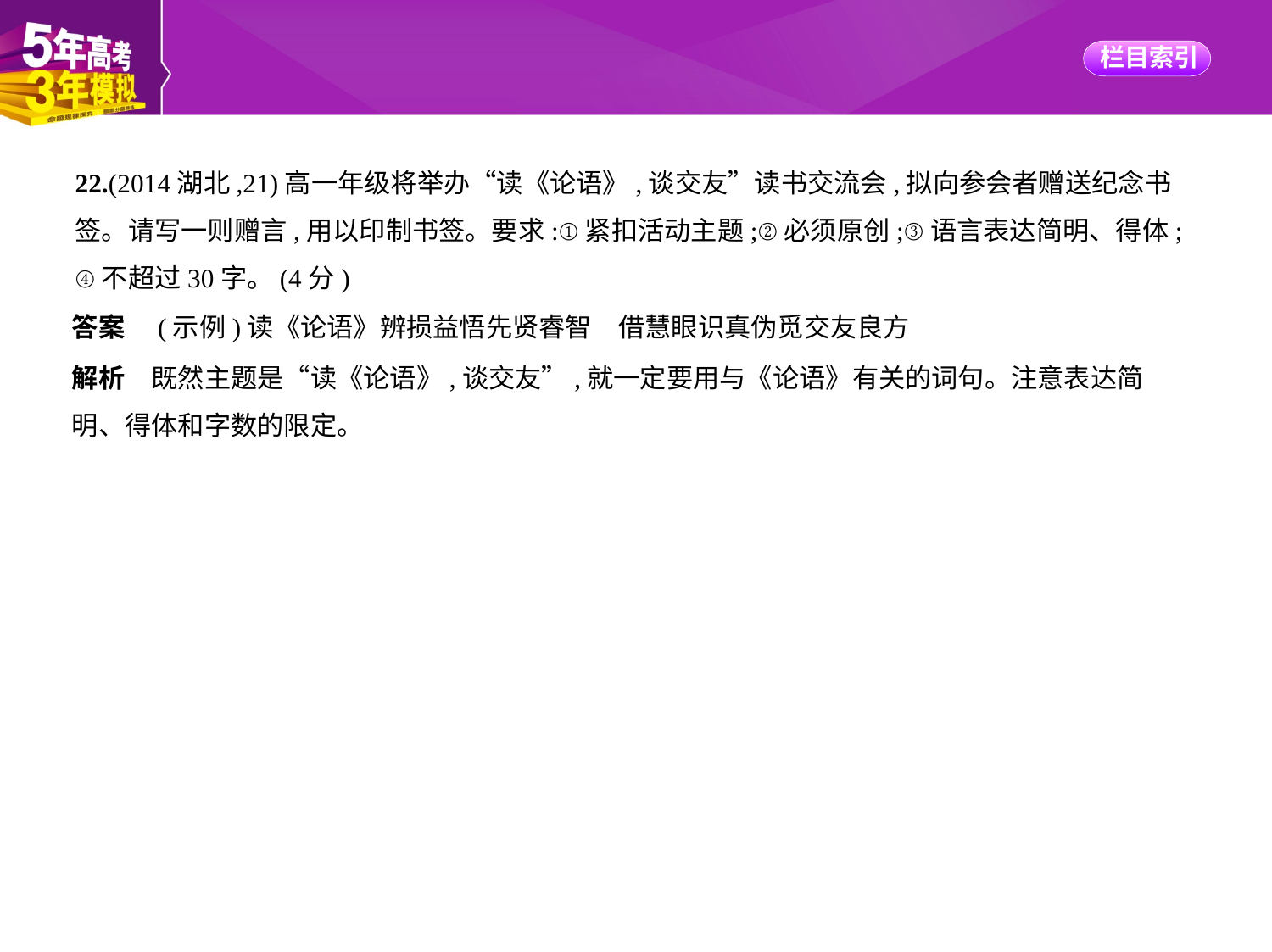

22.(2014湖北,21)高一年级将举办“读《论语》,谈交友”读书交流会,拟向参会者赠送纪念书
签。请写一则赠言,用以印制书签。要求:①紧扣活动主题;②必须原创;③语言表达简明、得体;
④不超过30字。(4分)
答案　(示例)读《论语》辨损益悟先贤睿智　借慧眼识真伪觅交友良方
解析　既然主题是“读《论语》,谈交友”,就一定要用与《论语》有关的词句。注意表达简
明、得体和字数的限定。